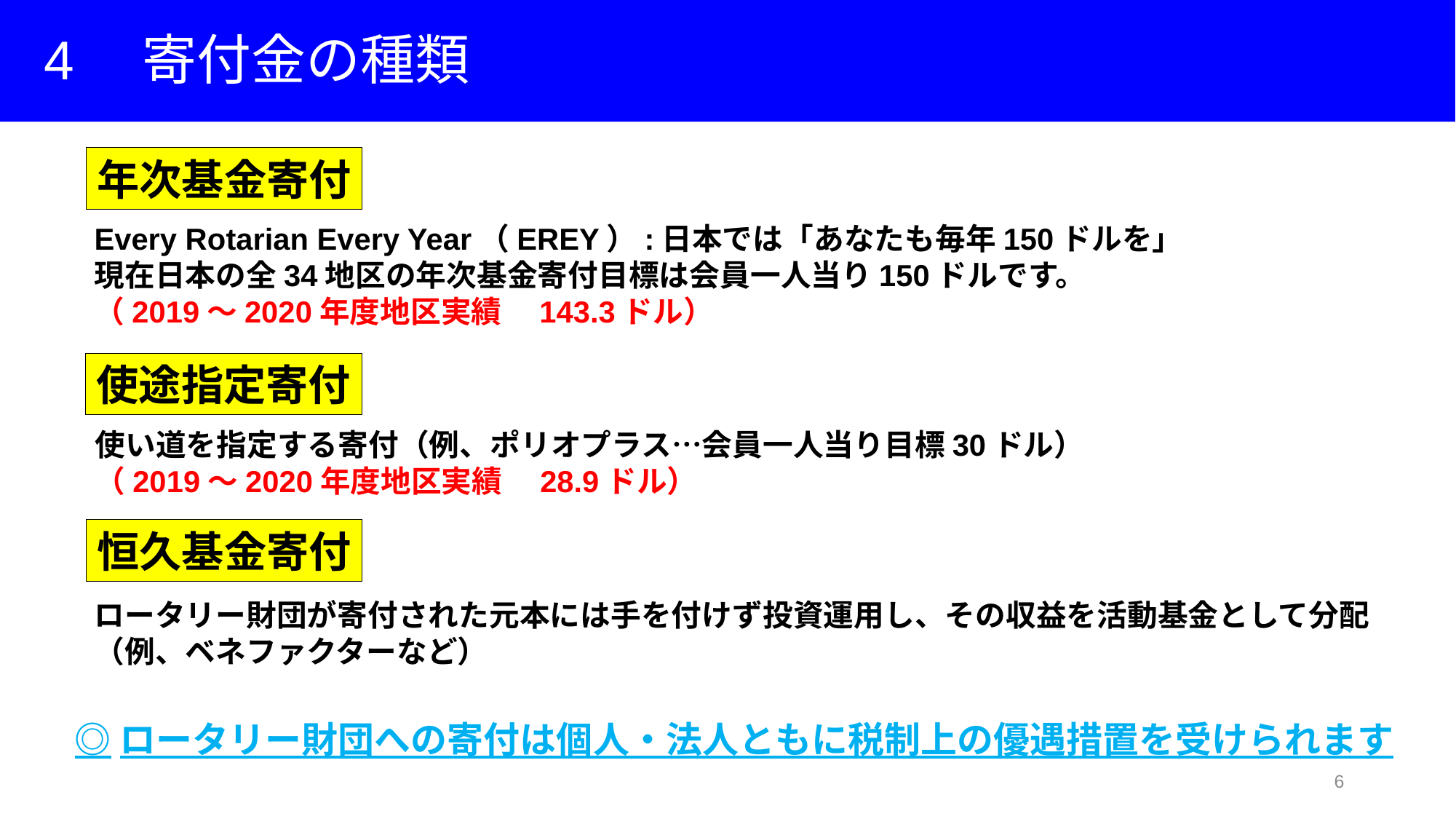

4　寄付金の種類
年次基金寄付

Every Rotarian Every Year（EREY）:日本では「あなたも毎年150ドルを」
現在日本の全34地区の年次基金寄付目標は会員一人当り150ドルです。
（2019～2020年度地区実績　143.3ドル）

使途指定寄付

使い道を指定する寄付（例、ポリオプラス…会員一人当り目標30ドル）
（2019～2020年度地区実績　28.9ドル）
恒久基金寄付
ロータリー財団が寄付された元本には手を付けず投資運用し、その収益を活動基金として分配（例、ベネファクターなど）

◎ロータリー財団への寄付は個人・法人ともに税制上の優遇措置を受けられます
6